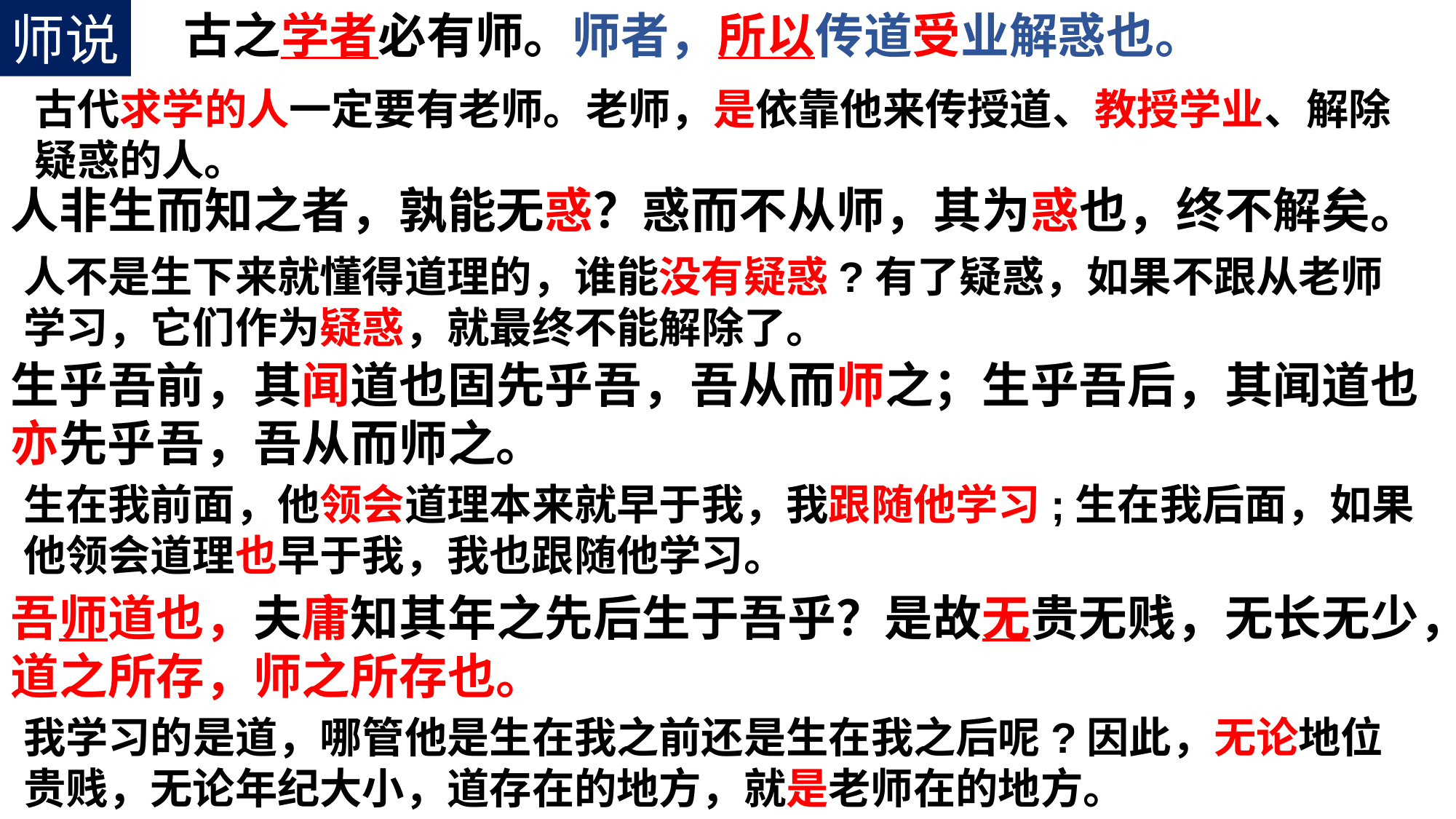

师说
            古之学者必有师。师者，所以传道受业解惑也。

人非生而知之者，孰能无惑？惑而不从师，其为惑也，终不解矣。

生乎吾前，其闻道也固先乎吾，吾从而师之；生乎吾后，其闻道也亦先乎吾，吾从而师之。

吾师道也，夫庸知其年之先后生于吾乎？是故无贵无贱，无长无少，道之所存，师之所存也。

古代求学的人一定要有老师。老师，是依靠他来传授道、教授学业、解除疑惑的人。
人不是生下来就懂得道理的，谁能没有疑惑?有了疑惑，如果不跟从老师学习，它们作为疑惑，就最终不能解除了。
生在我前面，他领会道理本来就早于我，我跟随他学习;生在我后面，如果他领会道理也早于我，我也跟随他学习。
我学习的是道，哪管他是生在我之前还是生在我之后呢?因此，无论地位贵贱，无论年纪大小，道存在的地方，就是老师在的地方。